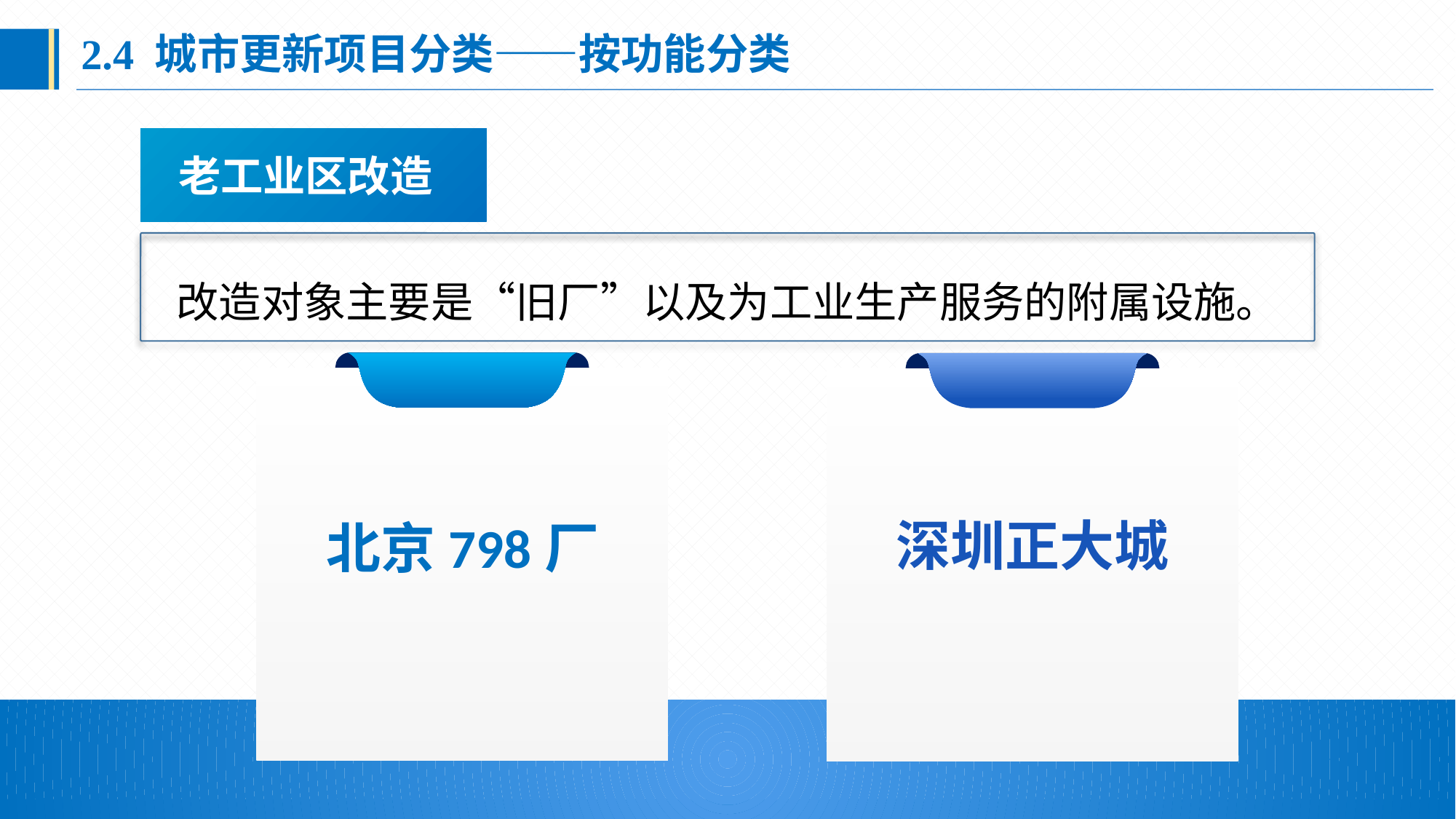

2.4 城市更新项目分类——按功能分类

老工业区改造

改造对象主要是“旧厂”以及为工业生产服务的附属设施。

北京798厂

深圳正大城